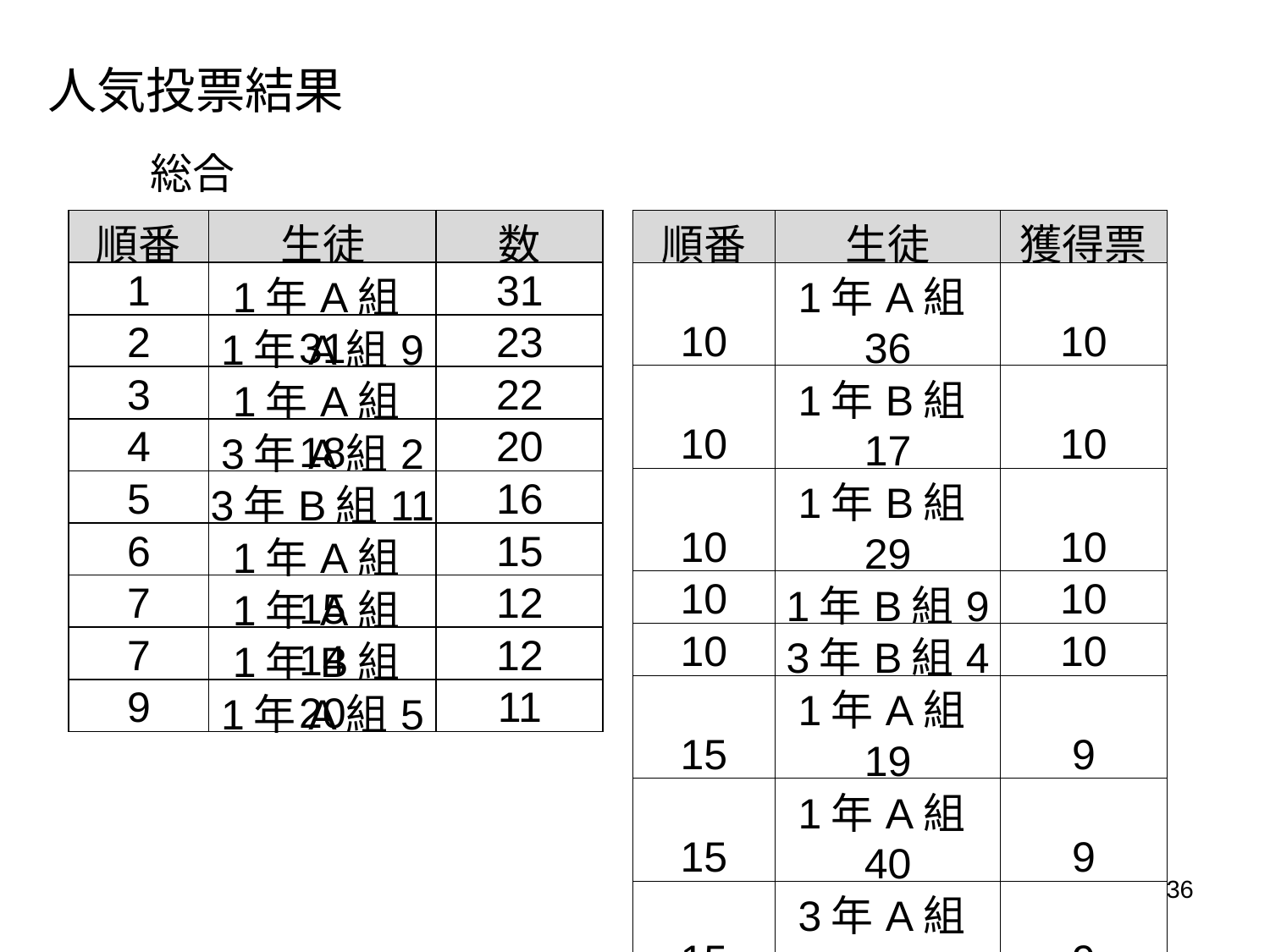

# 人気投票結果
総合
| 順番 | 生徒 | 数 |
| --- | --- | --- |
| 1 | 1年A組31 | 31 |
| 2 | 1年A組9 | 23 |
| 3 | 1年A組18 | 22 |
| 4 | 3年A組2 | 20 |
| 5 | 3年B組11 | 16 |
| 6 | 1年A組15 | 15 |
| 7 | 1年A組14 | 12 |
| 7 | 1年B組20 | 12 |
| 9 | 1年A組5 | 11 |
| 順番 | 生徒 | 獲得票 |
| --- | --- | --- |
| 10 | 1年A組36 | 10 |
| 10 | 1年B組17 | 10 |
| 10 | 1年B組29 | 10 |
| 10 | 1年B組9 | 10 |
| 10 | 3年B組4 | 10 |
| 15 | 1年A組19 | 9 |
| 15 | 1年A組40 | 9 |
| 15 | 3年A組17 | 9 |
| 18 | 1年A組21 | 8 |
| 18 | 1年B組19 | 8 |
| 18 | 3年A組15 | 8 |

36